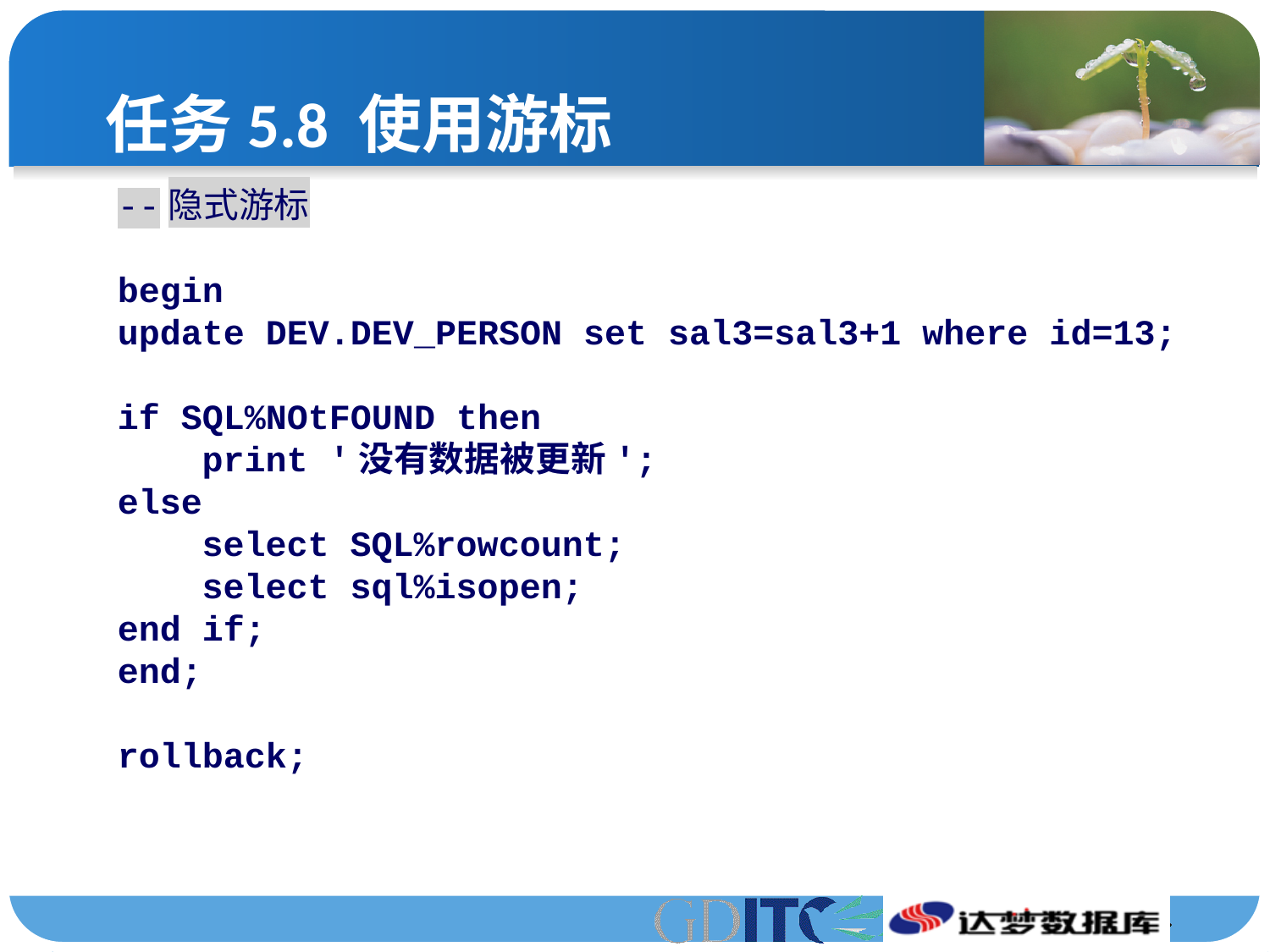

# 任务5.8 使用游标
--隐式游标

begin
update DEV.DEV_PERSON set sal3=sal3+1 where id=13;

if SQL%NOtFOUND then
    print '没有数据被更新';
else
    select SQL%rowcount;
    select sql%isopen;
end if;
end;

rollback;